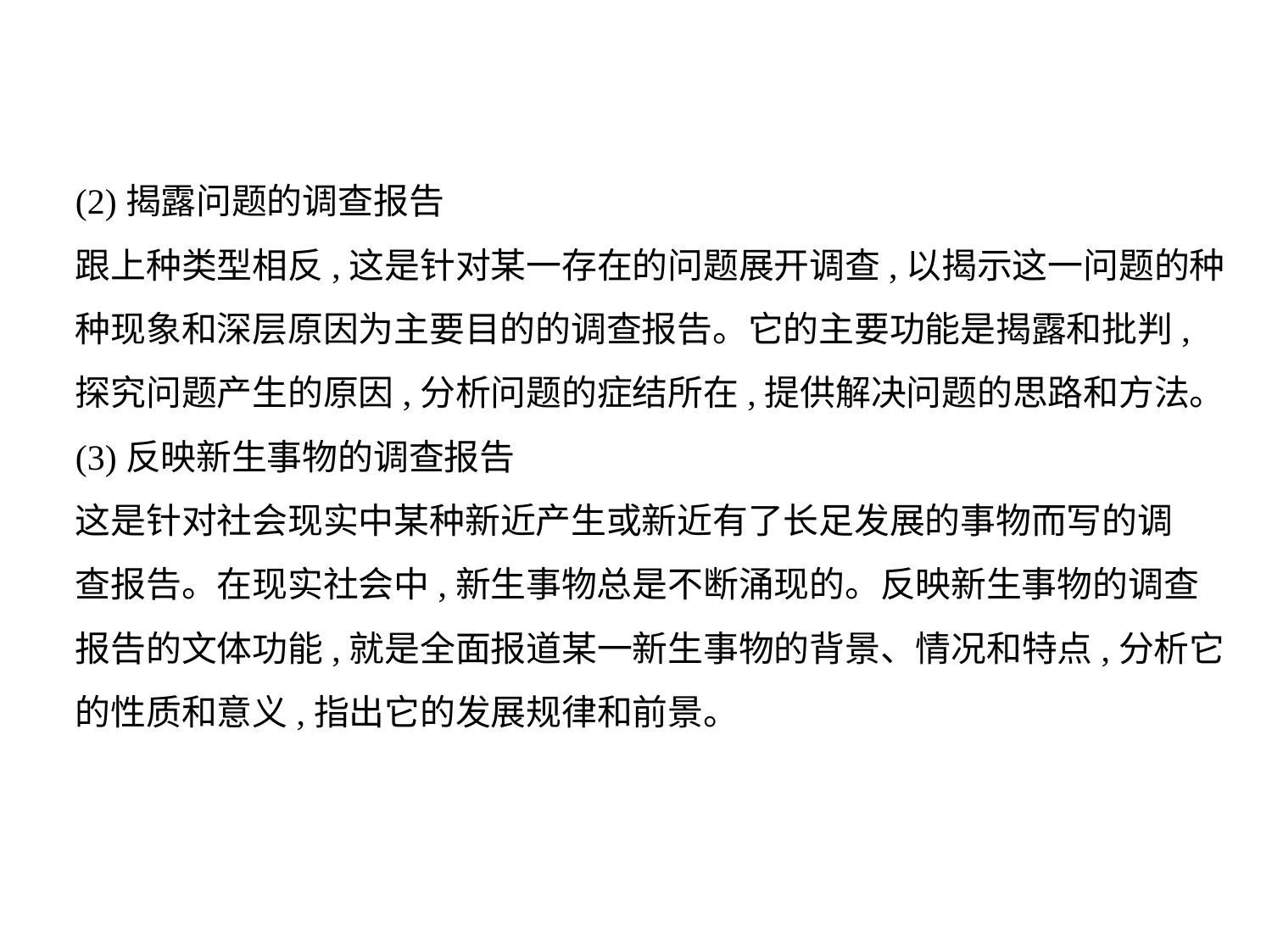

(2)揭露问题的调查报告
跟上种类型相反,这是针对某一存在的问题展开调查,以揭示这一问题的种
种现象和深层原因为主要目的的调查报告。它的主要功能是揭露和批判,
探究问题产生的原因,分析问题的症结所在,提供解决问题的思路和方法。
(3)反映新生事物的调查报告
这是针对社会现实中某种新近产生或新近有了长足发展的事物而写的调
查报告。在现实社会中,新生事物总是不断涌现的。反映新生事物的调查
报告的文体功能,就是全面报道某一新生事物的背景、情况和特点,分析它
的性质和意义,指出它的发展规律和前景。